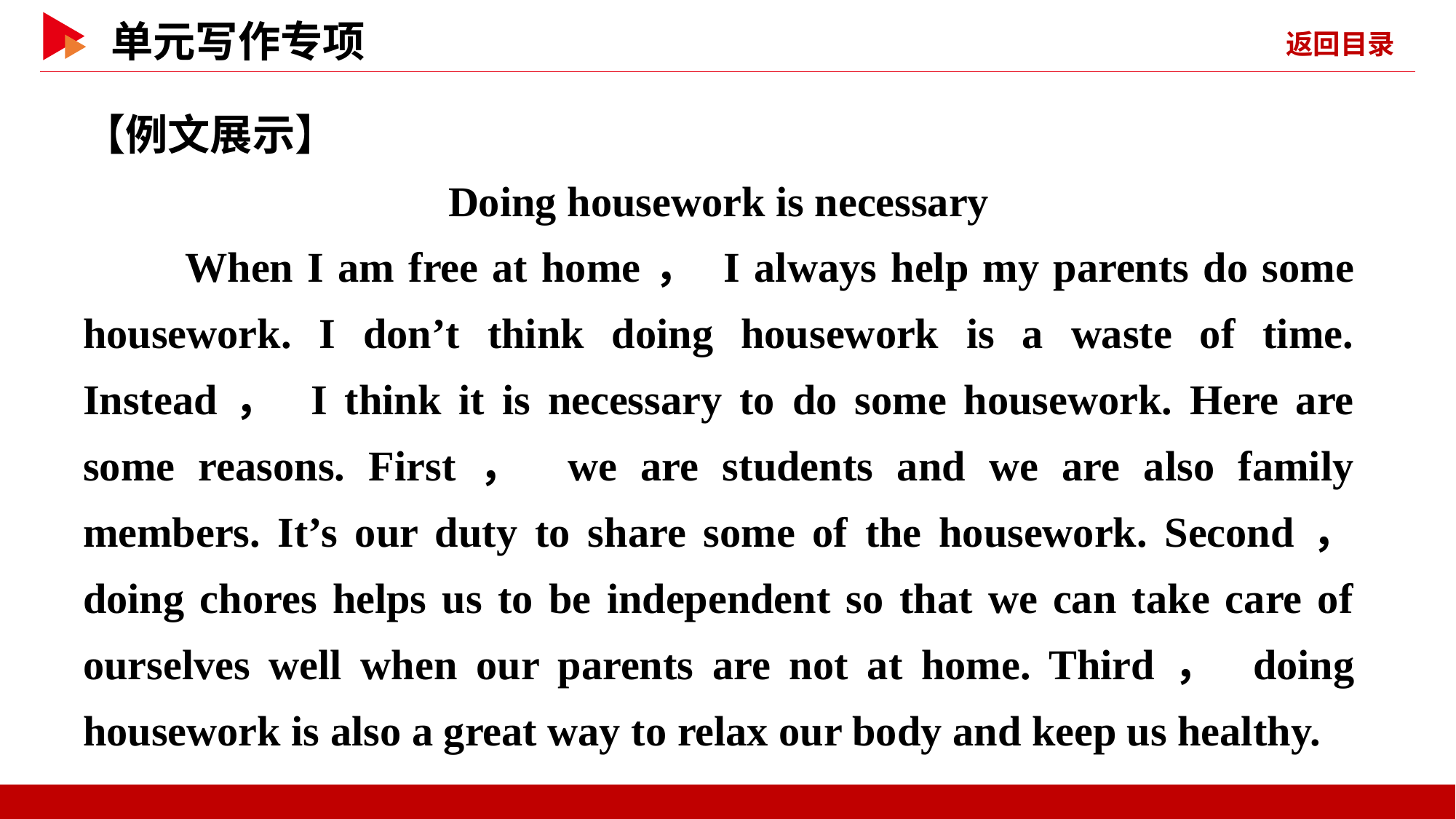

【例文展示】
Doing housework is necessary
　　When I am free at home， I always help my parents do some housework. I don’t think doing housework is a waste of time. Instead， I think it is necessary to do some housework. Here are some reasons. First， we are students and we are also family members. It’s our duty to share some of the housework. Second， doing chores helps us to be independent so that we can take care of ourselves well when our parents are not at home. Third， doing housework is also a great way to relax our body and keep us healthy.